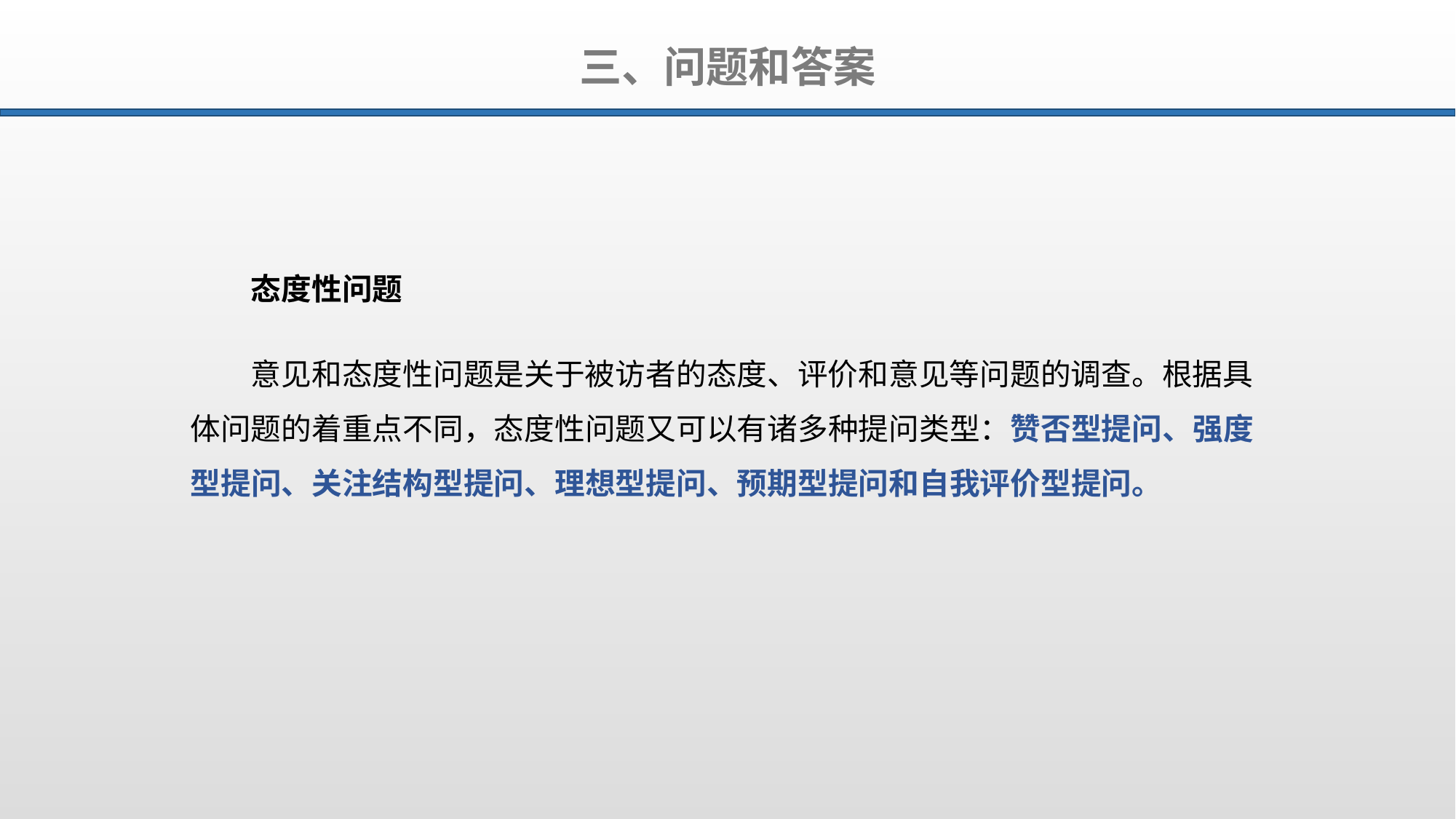

三、问题和答案

态度性问题
意见和态度性问题是关于被访者的态度、评价和意见等问题的调查。根据具体问题的着重点不同，态度性问题又可以有诸多种提问类型：赞否型提问、强度型提问、关注结构型提问、理想型提问、预期型提问和自我评价型提问。